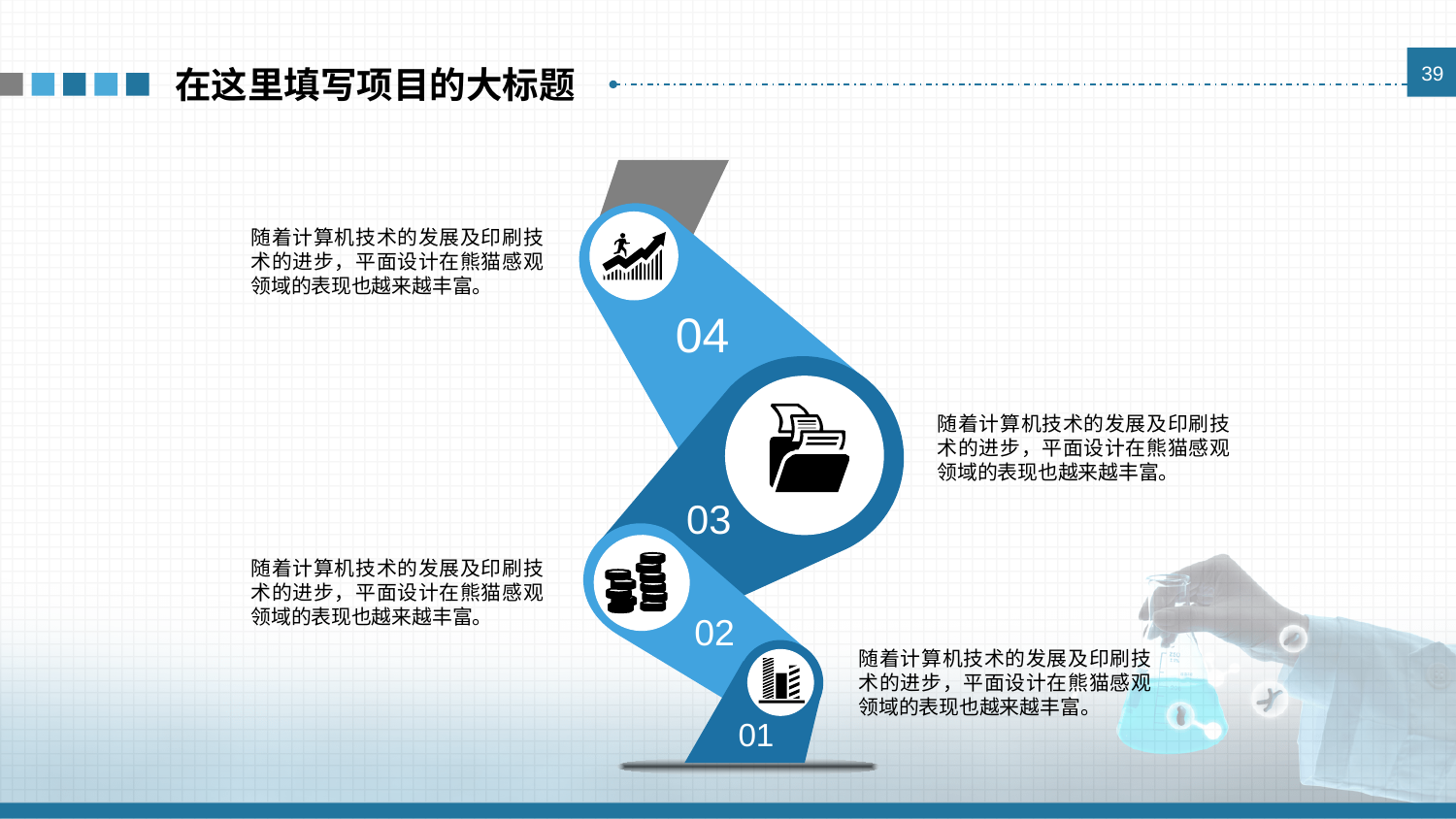

39
在这里填写项目的大标题

04
随着计算机技术的发展及印刷技术的进步，平面设计在熊猫感观领域的表现也越来越丰富。

03

随着计算机技术的发展及印刷技术的进步，平面设计在熊猫感观领域的表现也越来越丰富。

02
随着计算机技术的发展及印刷技术的进步，平面设计在熊猫感观领域的表现也越来越丰富。

01
随着计算机技术的发展及印刷技术的进步，平面设计在熊猫感观领域的表现也越来越丰富。